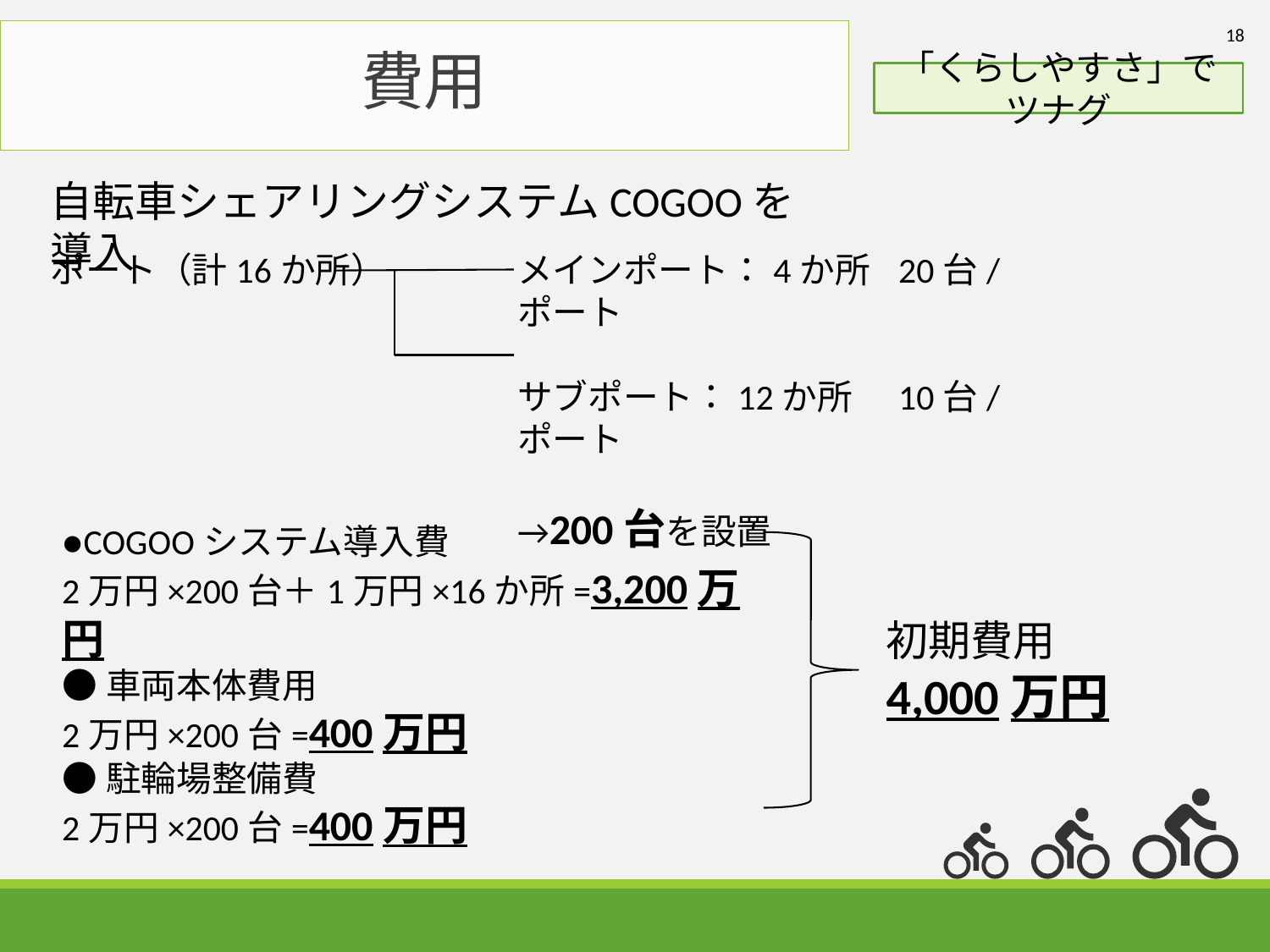

18
# 費用
「くらしやすさ」でツナグ
自転車シェアリングシステムCOGOOを導入
ポート（計16か所）
メインポート：4か所	20台/ポート

サブポート：12か所	10台/ポート

→200台を設置
●COGOOシステム導入費
2万円×200台＋1万円×16か所=3,200万円
●車両本体費用
2万円×200台=400万円
●駐輪場整備費
2万円×200台=400万円

初期費用
4,000万円